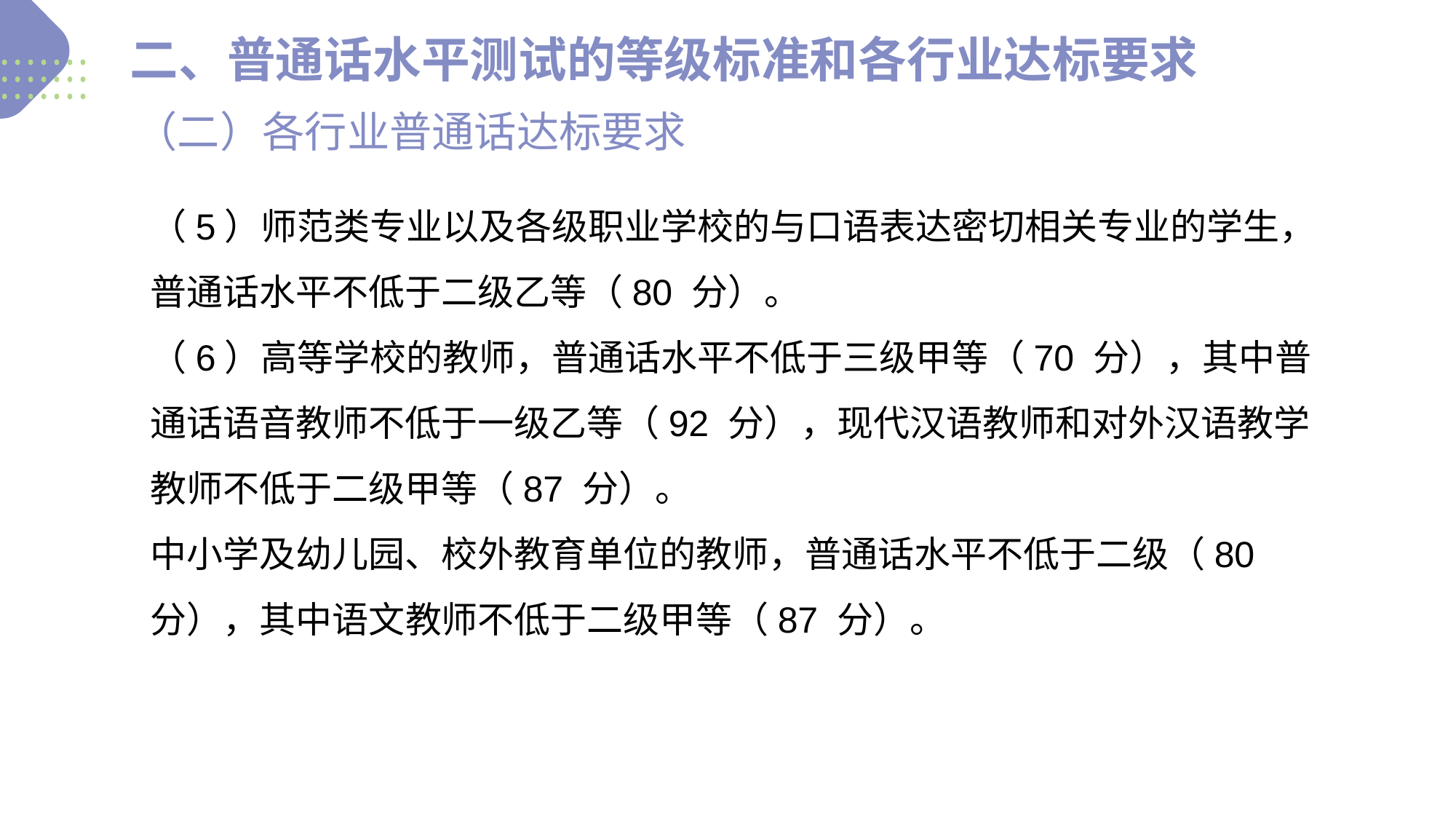

二、普通话水平测试的等级标准和各行业达标要求

（二）各行业普通话达标要求
（5）师范类专业以及各级职业学校的与口语表达密切相关专业的学生，普通话水平不低于二级乙等（80 分）。
（6）高等学校的教师，普通话水平不低于三级甲等（70 分），其中普通话语音教师不低于一级乙等（92 分），现代汉语教师和对外汉语教学教师不低于二级甲等（87 分）。
中小学及幼儿园、校外教育单位的教师，普通话水平不低于二级（80 分），其中语文教师不低于二级甲等（87 分）。